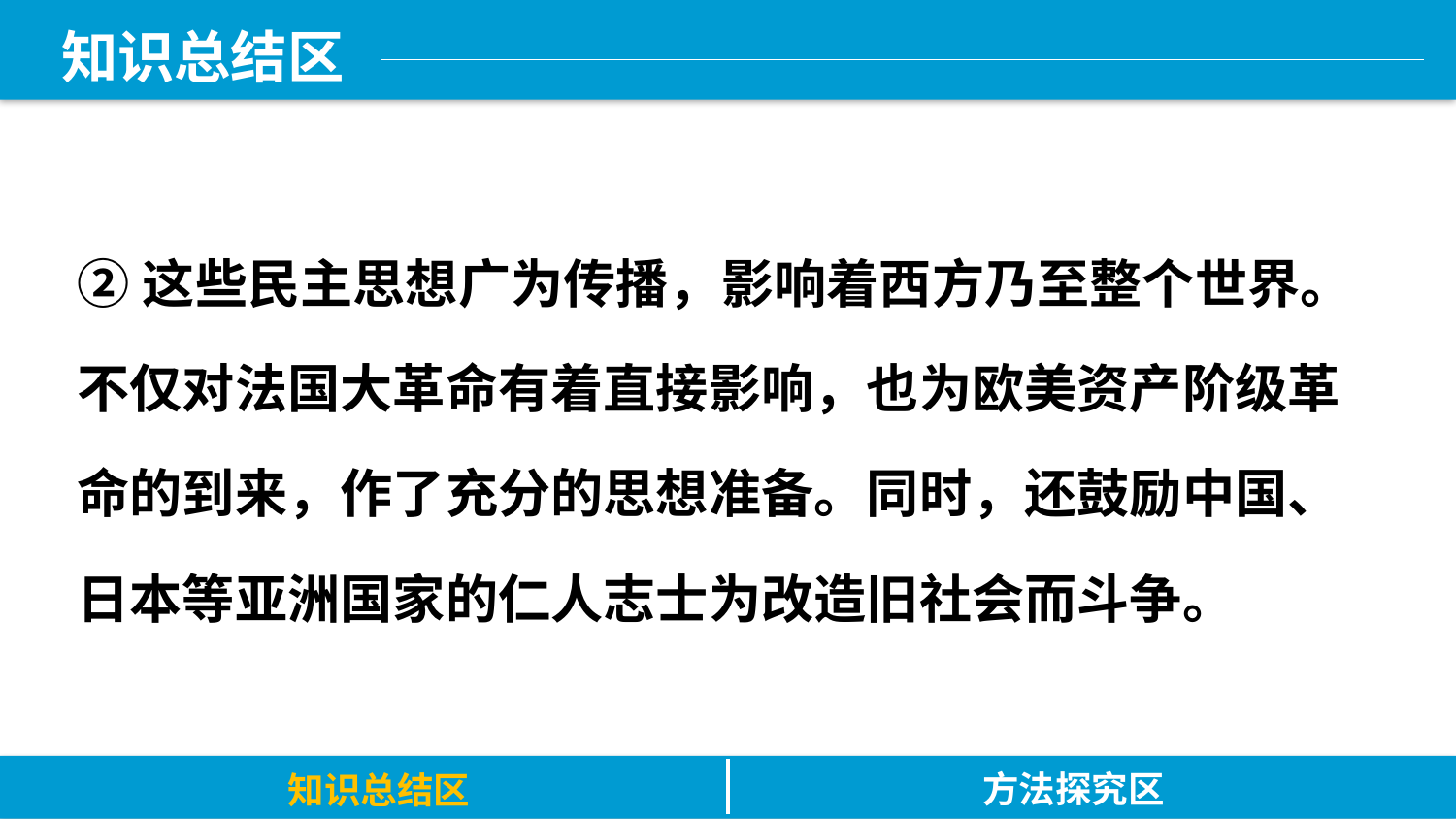

知识总结区
②这些民主思想广为传播，影响着西方乃至整个世界。不仅对法国大革命有着直接影响，也为欧美资产阶级革命的到来，作了充分的思想准备。同时，还鼓励中国、日本等亚洲国家的仁人志士为改造旧社会而斗争。
方法探究区
知识总结区